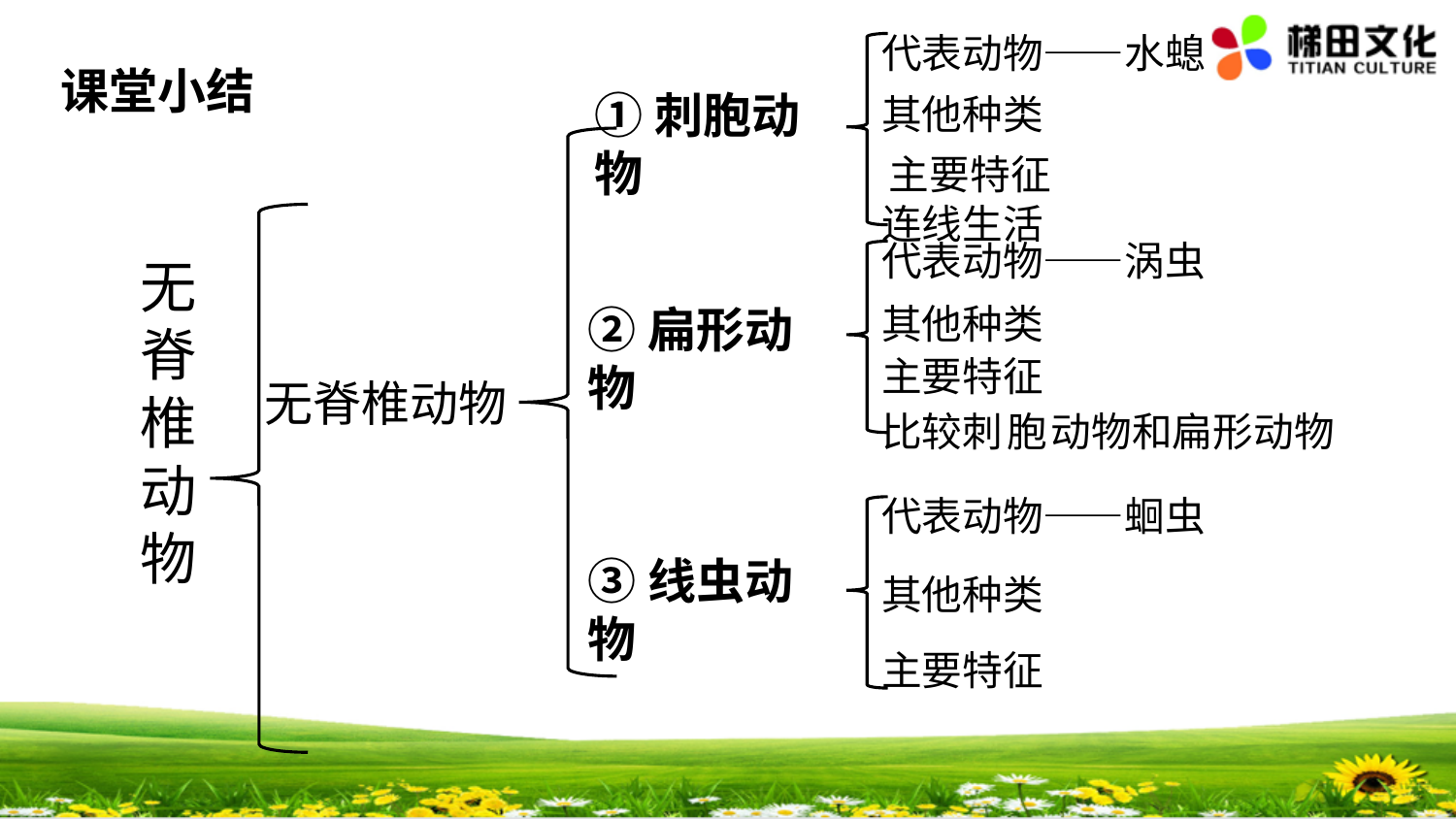

# 课堂小结
代表动物——水螅

①刺胞动物
其他种类

主要特征
连线生活

代表动物——涡虫

无脊椎动物
其他种类
②扁形动物
主要特征
无脊椎动物
比较刺胞动物和扁形动物
代表动物——蛔虫

③线虫动物
其他种类
主要特征